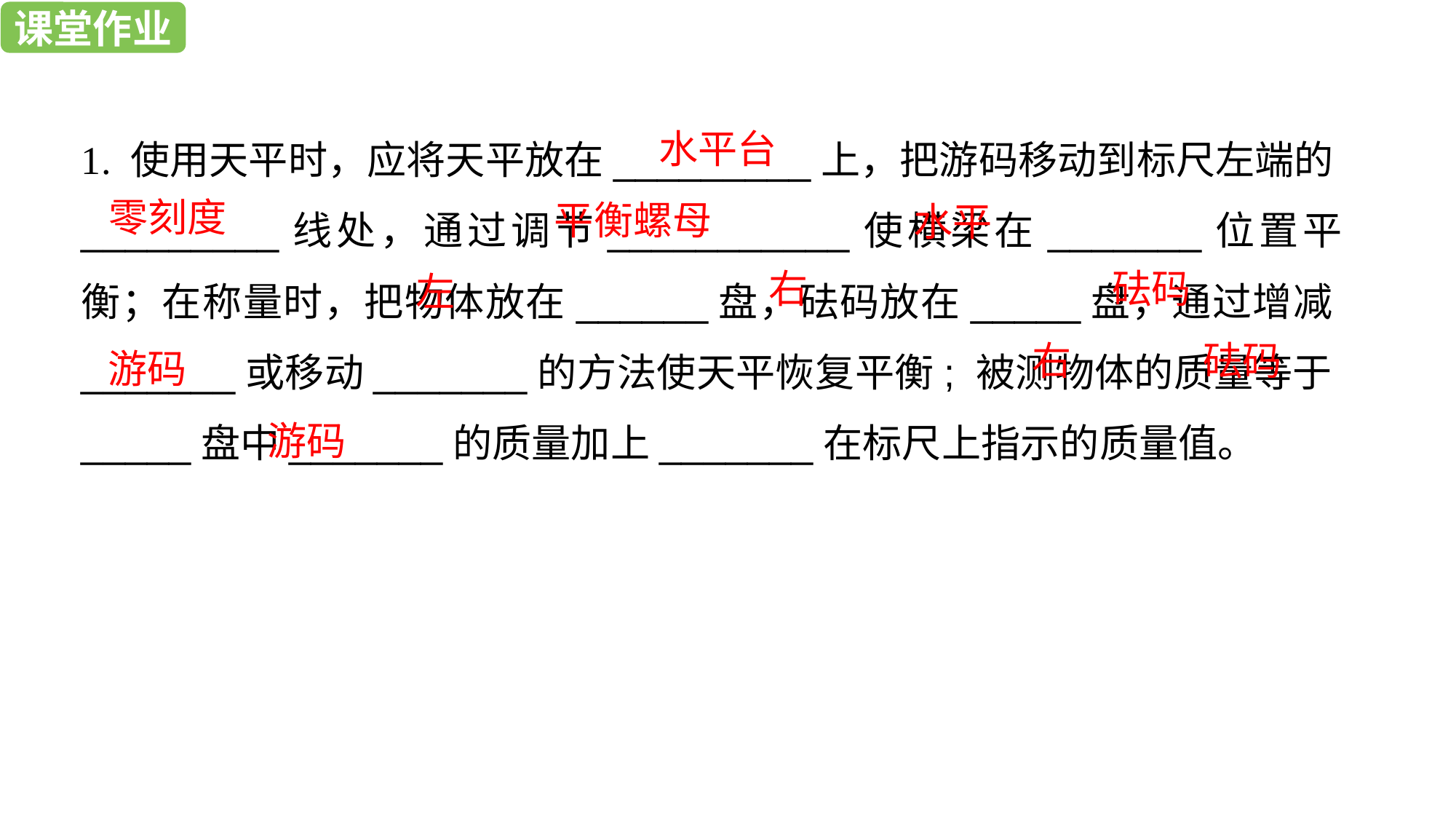

课堂作业
课堂作业
1. 使用天平时，应将天平放在_________上，把游码移动到标尺左端的_________线处，通过调节___________使横梁在_______位置平衡；在称量时，把物体放在______盘，砝码放在_____盘，通过增减_______或移动_______的方法使天平恢复平衡; 被测物体的质量等于_____盘中_______的质量加上_______在标尺上指示的质量值。
水平台
零刻度
平衡螺母
水平
右
砝码
左
游码
右
砝码
游码